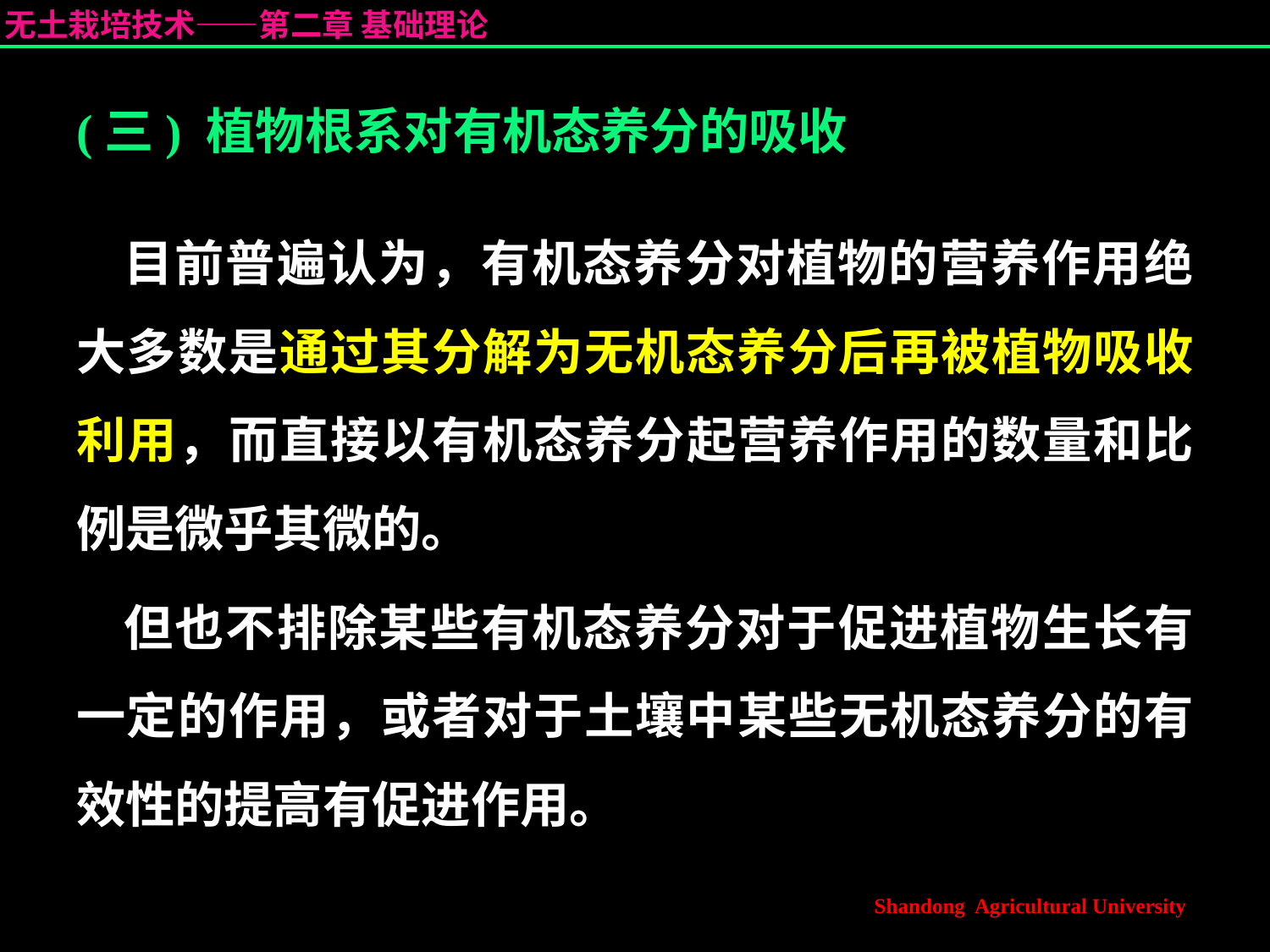

# (三) 植物根系对有机态养分的吸收
目前普遍认为，有机态养分对植物的营养作用绝大多数是通过其分解为无机态养分后再被植物吸收利用，而直接以有机态养分起营养作用的数量和比例是微乎其微的。
但也不排除某些有机态养分对于促进植物生长有一定的作用，或者对于土壤中某些无机态养分的有效性的提高有促进作用。